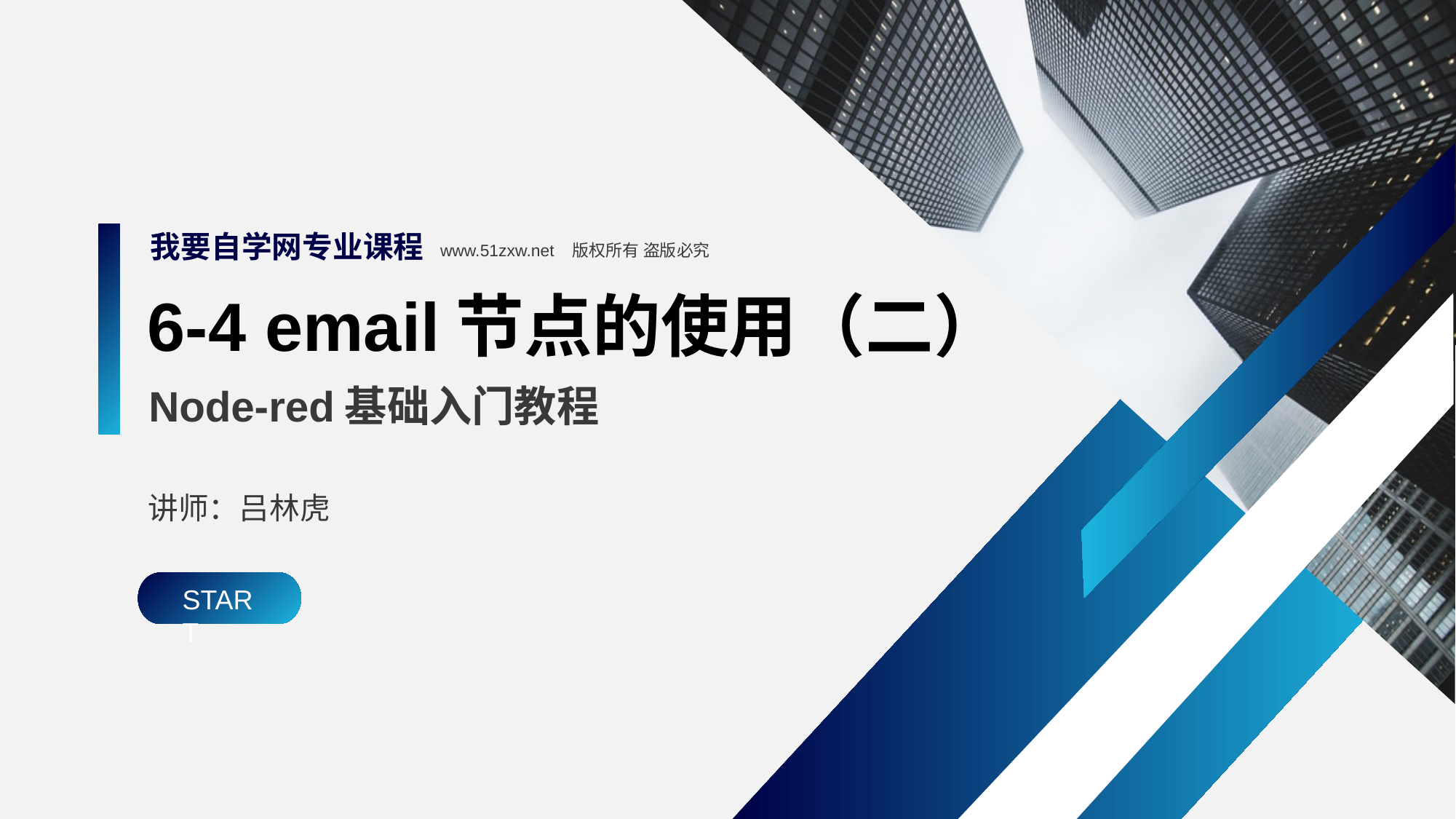

我要自学网专业课程

www.51zxw.net   版权所有 盗版必究
6-4 email节点的使用（二）

Node-red基础入门教程
讲师：吕林虎

START